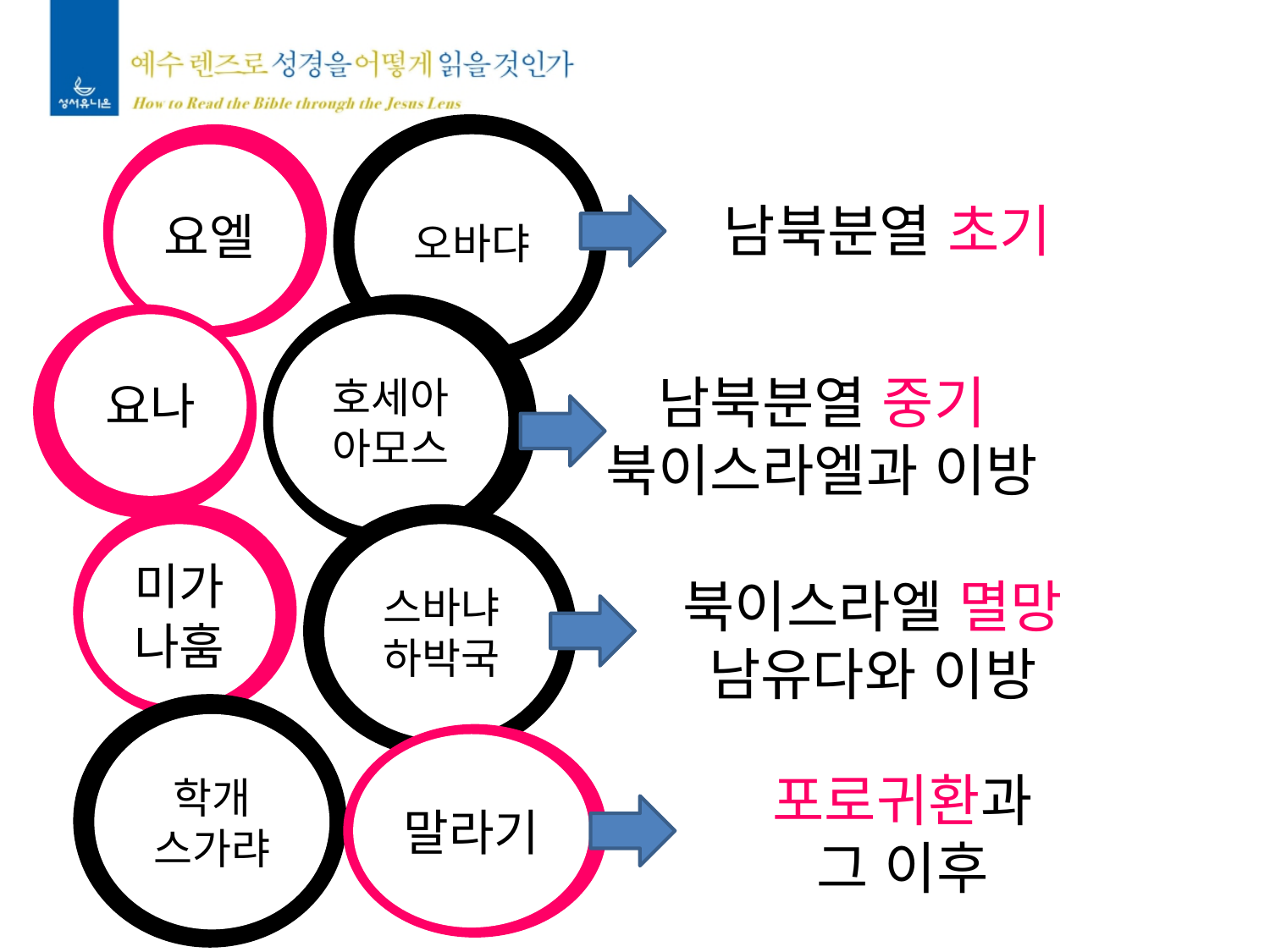

오바댜
요엘
남북분열 초기

호세아
아모스
요나
남북분열 중기
북이스라엘과 이방

스바냐
하박국
미가
나훔
북이스라엘 멸망
남유다와 이방

학개
스가랴

말라기
포로귀환과
그 이후